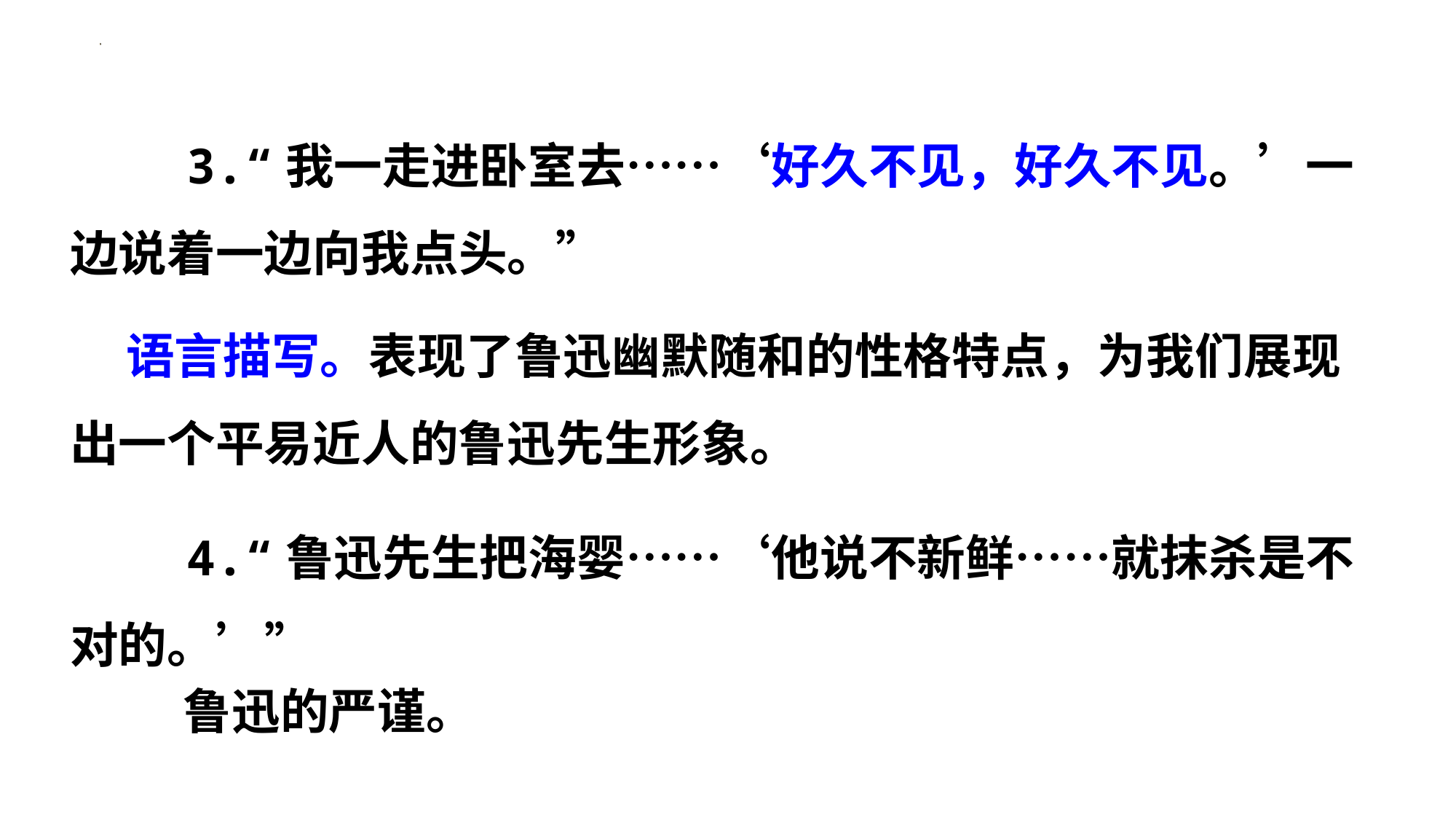

3.“我一走进卧室去……‘好久不见，好久不见。’一边说着一边向我点头。”
    语言描写。表现了鲁迅幽默随和的性格特点，为我们展现出一个平易近人的鲁迅先生形象。
    4.“鲁迅先生把海婴……‘他说不新鲜……就抹杀是不对的。’”
鲁迅的严谨。